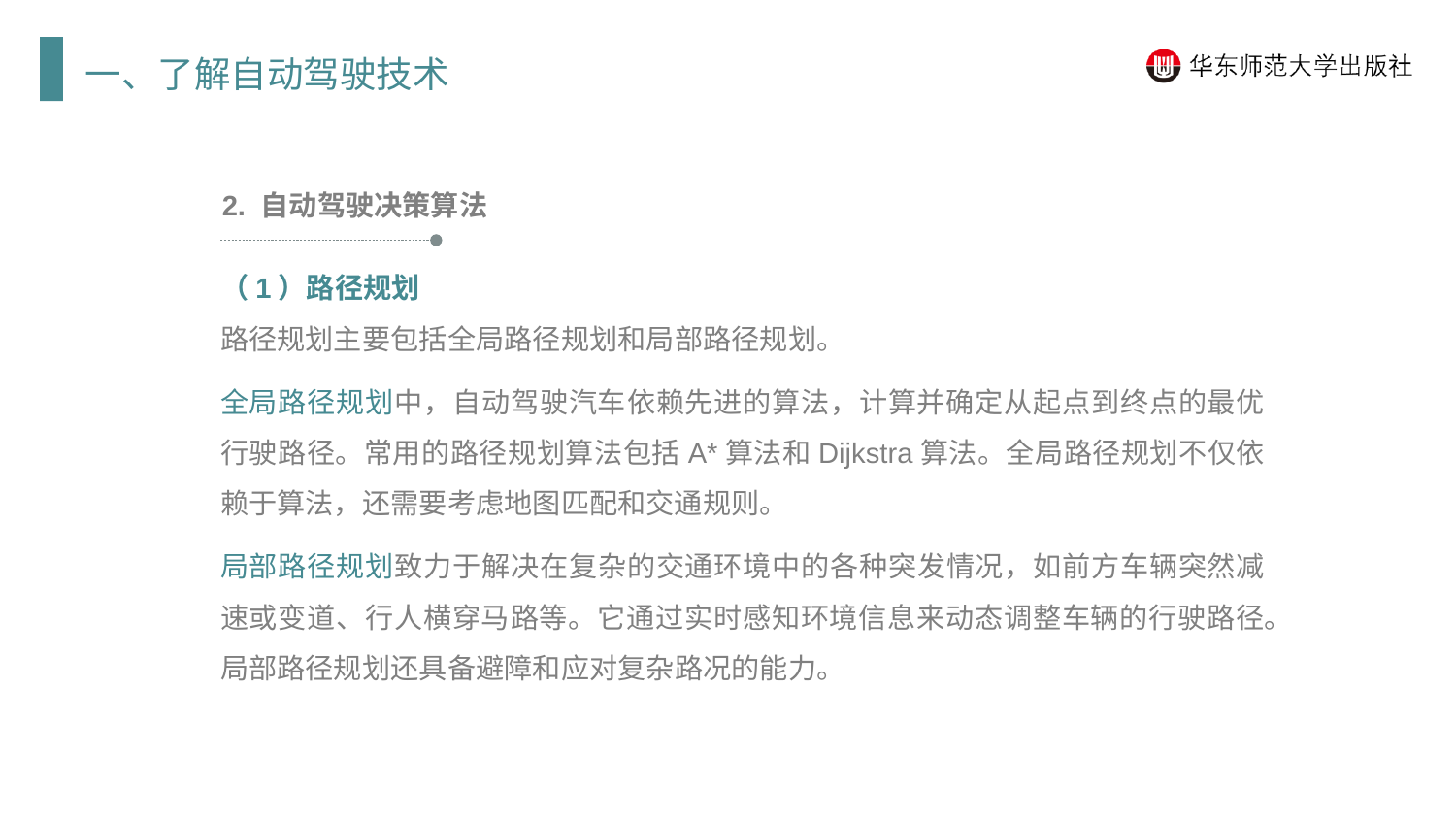

一、了解自动驾驶技术
2. 自动驾驶决策算法
（1）路径规划
路径规划主要包括全局路径规划和局部路径规划。
全局路径规划中，自动驾驶汽车依赖先进的算法，计算并确定从起点到终点的最优行驶路径。常用的路径规划算法包括A*算法和Dijkstra算法。全局路径规划不仅依赖于算法，还需要考虑地图匹配和交通规则。
局部路径规划致力于解决在复杂的交通环境中的各种突发情况，如前方车辆突然减速或变道、行人横穿马路等。它通过实时感知环境信息来动态调整车辆的行驶路径。局部路径规划还具备避障和应对复杂路况的能力。